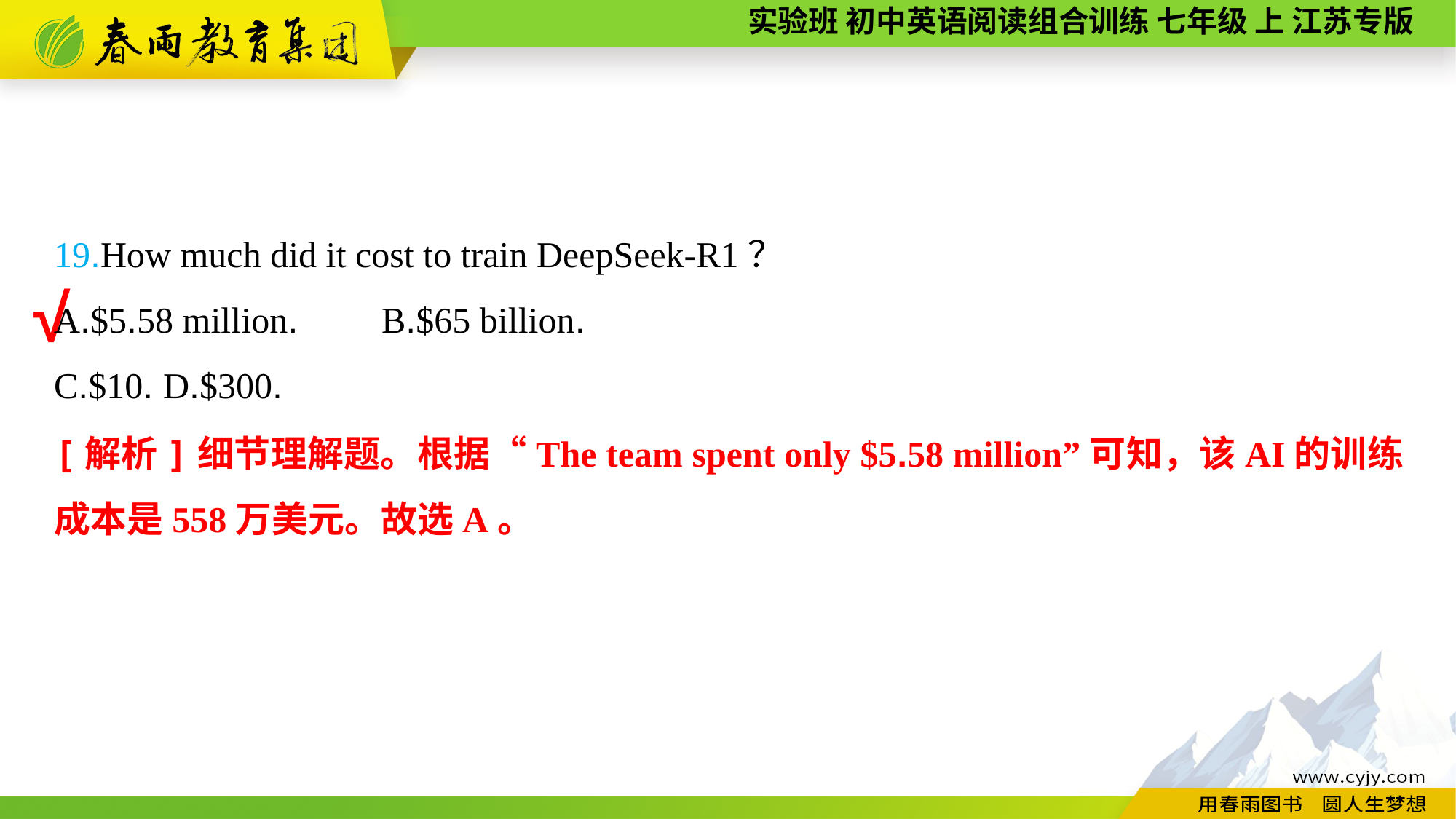

19.How much did it cost to train DeepSeek-R1？
A.$5.58 million.	B.$65 billion.
C.$10.	D.$300.
√
[解析]细节理解题。根据“The team spent only $5.58 million”可知，该AI的训练成本是558万美元。故选A。